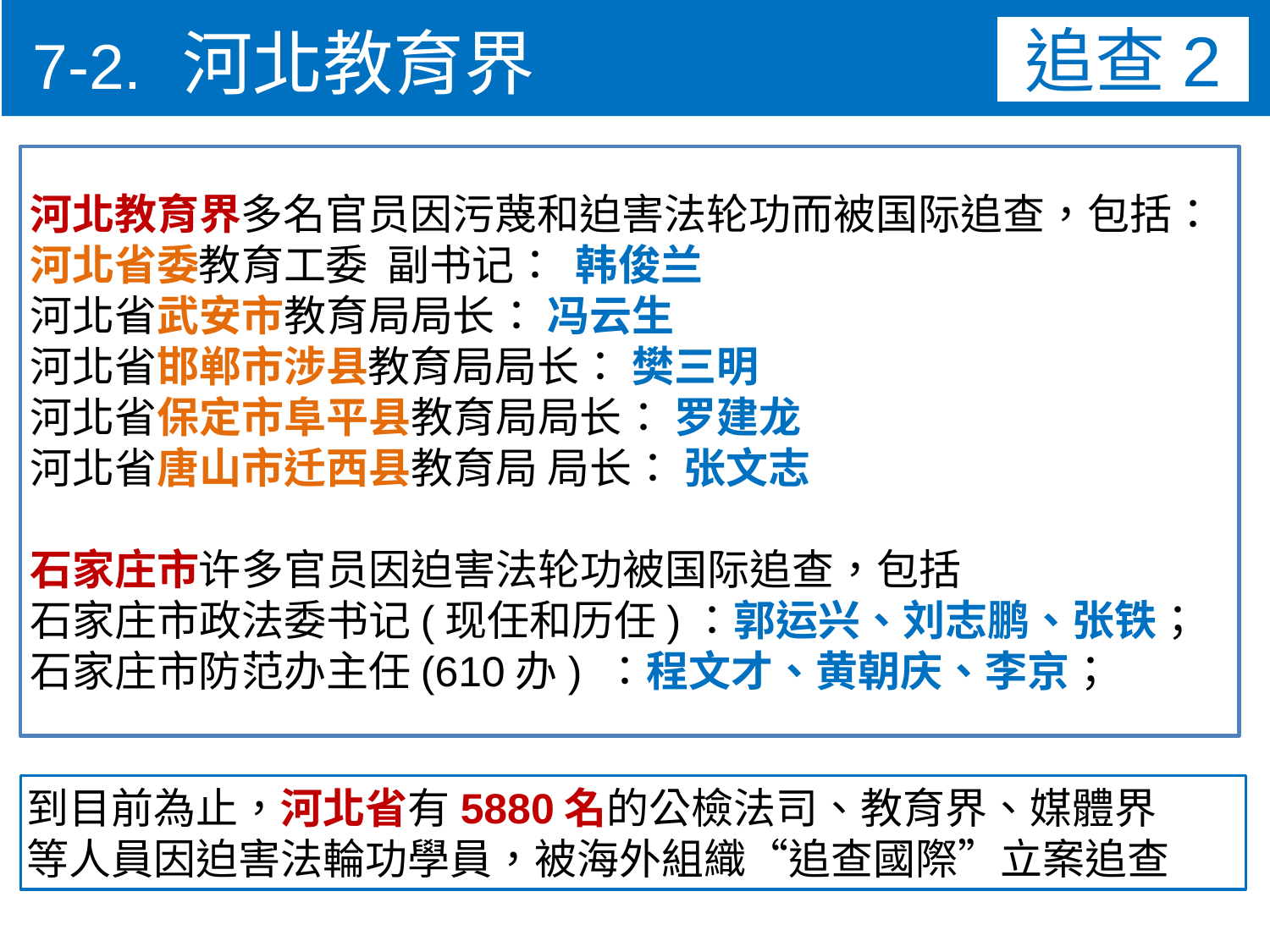

7-2. 河北教育界
追查2
河北教育界多名官员因污蔑和迫害法轮功而被国际追查，包括：
河北省委教育工委  副书记：  韩俊兰
河北省武安市教育局局长： 冯云生
河北省邯郸市涉县教育局局长： 樊三明
河北省保定市阜平县教育局局长： 罗建龙
河北省唐山市迁西县教育局 局长： 张文志

石家庄市许多官员因迫害法轮功被国际追查，包括
石家庄市政法委书记(现任和历任)：郭运兴、刘志鹏、张铁；
石家庄市防范办主任(610办) ：程文才、黄朝庆、李京；
到目前為止，河北省有5880名的公檢法司、教育界、媒體界
等人員因迫害法輪功學員，被海外組織“追查國際”立案追查